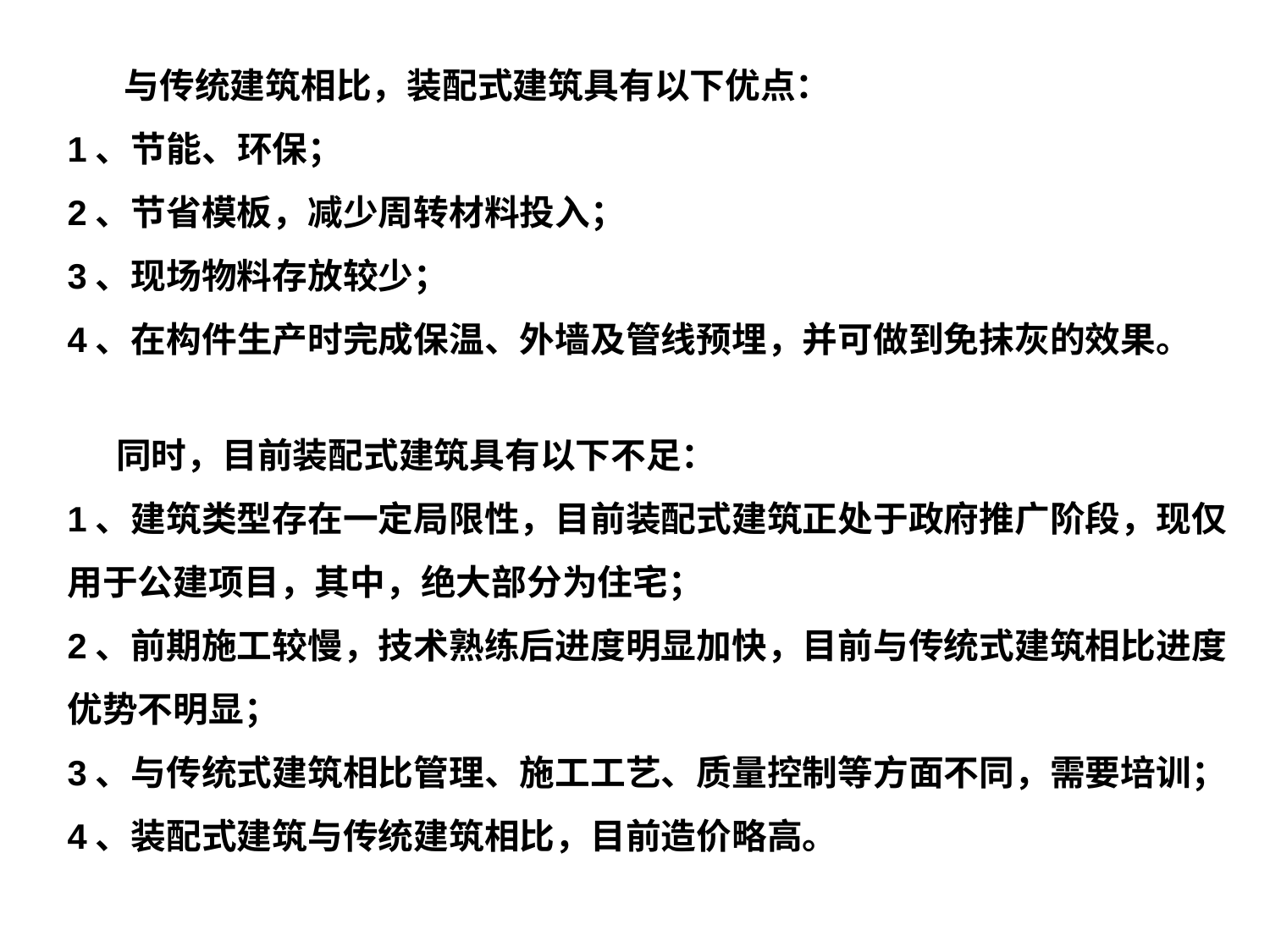

与传统建筑相比，装配式建筑具有以下优点：
1、节能、环保；
2、节省模板，减少周转材料投入；
3、现场物料存放较少；
4、在构件生产时完成保温、外墙及管线预埋，并可做到免抹灰的效果。
     同时，目前装配式建筑具有以下不足：
1、建筑类型存在一定局限性，目前装配式建筑正处于政府推广阶段，现仅用于公建项目，其中，绝大部分为住宅；
2、前期施工较慢，技术熟练后进度明显加快，目前与传统式建筑相比进度优势不明显；
3、与传统式建筑相比管理、施工工艺、质量控制等方面不同，需要培训；
4、装配式建筑与传统建筑相比，目前造价略高。